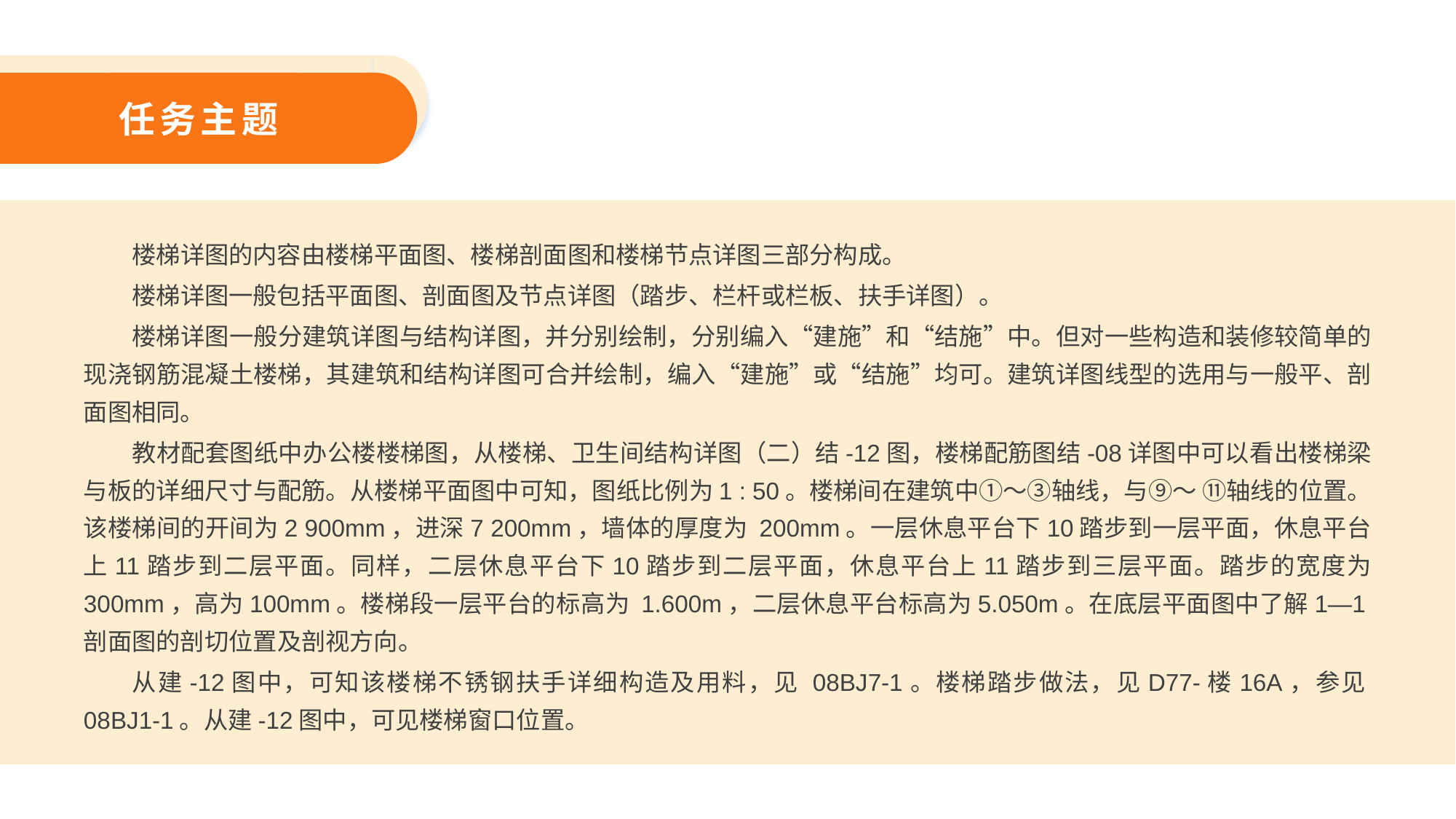

任务主题

楼梯详图的内容由楼梯平面图、楼梯剖面图和楼梯节点详图三部分构成。
楼梯详图一般包括平面图、剖面图及节点详图（踏步、栏杆或栏板、扶手详图）。
楼梯详图一般分建筑详图与结构详图，并分别绘制，分别编入“建施”和“结施”中。但对一些构造和装修较简单的现浇钢筋混凝土楼梯，其建筑和结构详图可合并绘制，编入“建施”或“结施”均可。建筑详图线型的选用与一般平、剖面图相同。
教材配套图纸中办公楼楼梯图，从楼梯、卫生间结构详图（二）结-12图，楼梯配筋图结-08详图中可以看出楼梯梁与板的详细尺寸与配筋。从楼梯平面图中可知，图纸比例为1 : 50。楼梯间在建筑中①～③轴线，与⑨～ ⑪轴线的位置。该楼梯间的开间为2 900mm，进深7 200mm，墙体的厚度为 200mm。一层休息平台下10踏步到一层平面，休息平台上11踏步到二层平面。同样，二层休息平台下10踏步到二层平面，休息平台上11踏步到三层平面。踏步的宽度为 300mm，高为100mm。楼梯段一层平台的标高为 1.600m，二层休息平台标高为5.050m。在底层平面图中了解1—1剖面图的剖切位置及剖视方向。
从建-12图中，可知该楼梯不锈钢扶手详细构造及用料，见 08BJ7-1。楼梯踏步做法，见D77-楼16A，参见08BJ1-1。从建-12图中，可见楼梯窗口位置。